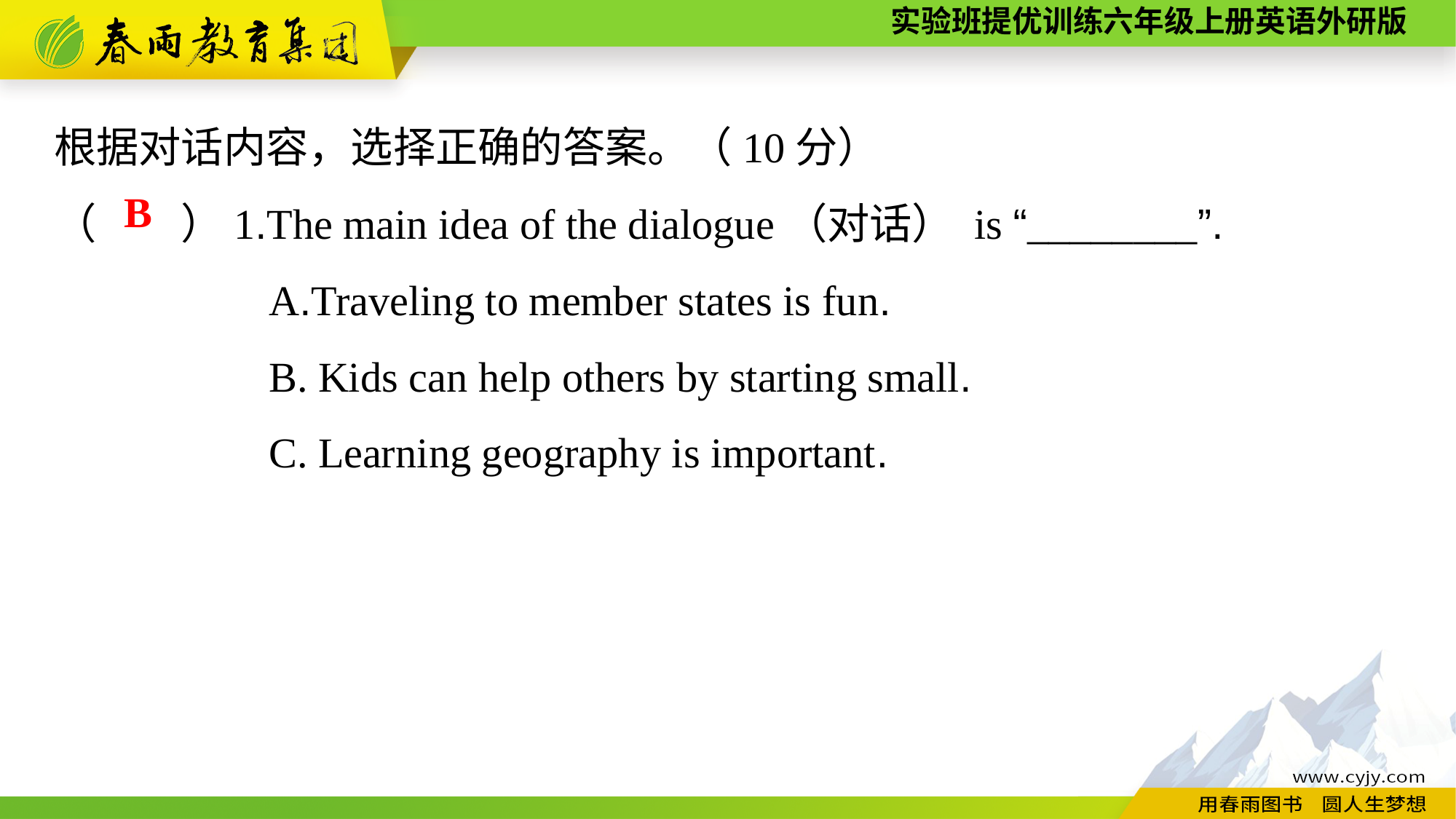

根据对话内容，选择正确的答案。（10分）
（　　）1.The main idea of the dialogue（对话） is “________”.
A.Traveling to member states is fun.
B. Kids can help others by starting small.
C. Learning geography is important.
B